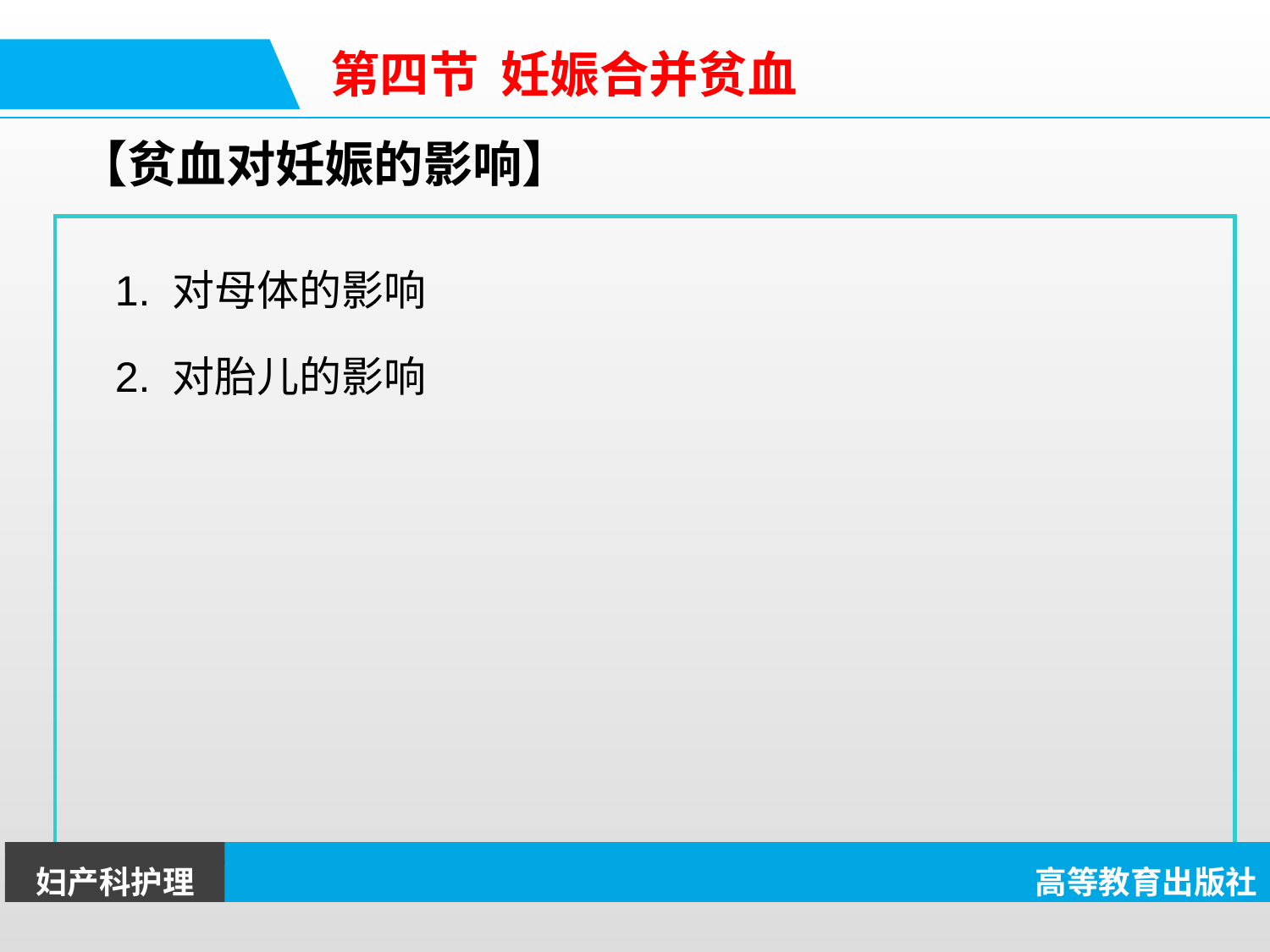

第四节  妊娠合并贫血

【贫血对妊娠的影响】

1. 对母体的影响
2. 对胎儿的影响
妇产科护理
高等教育出版社